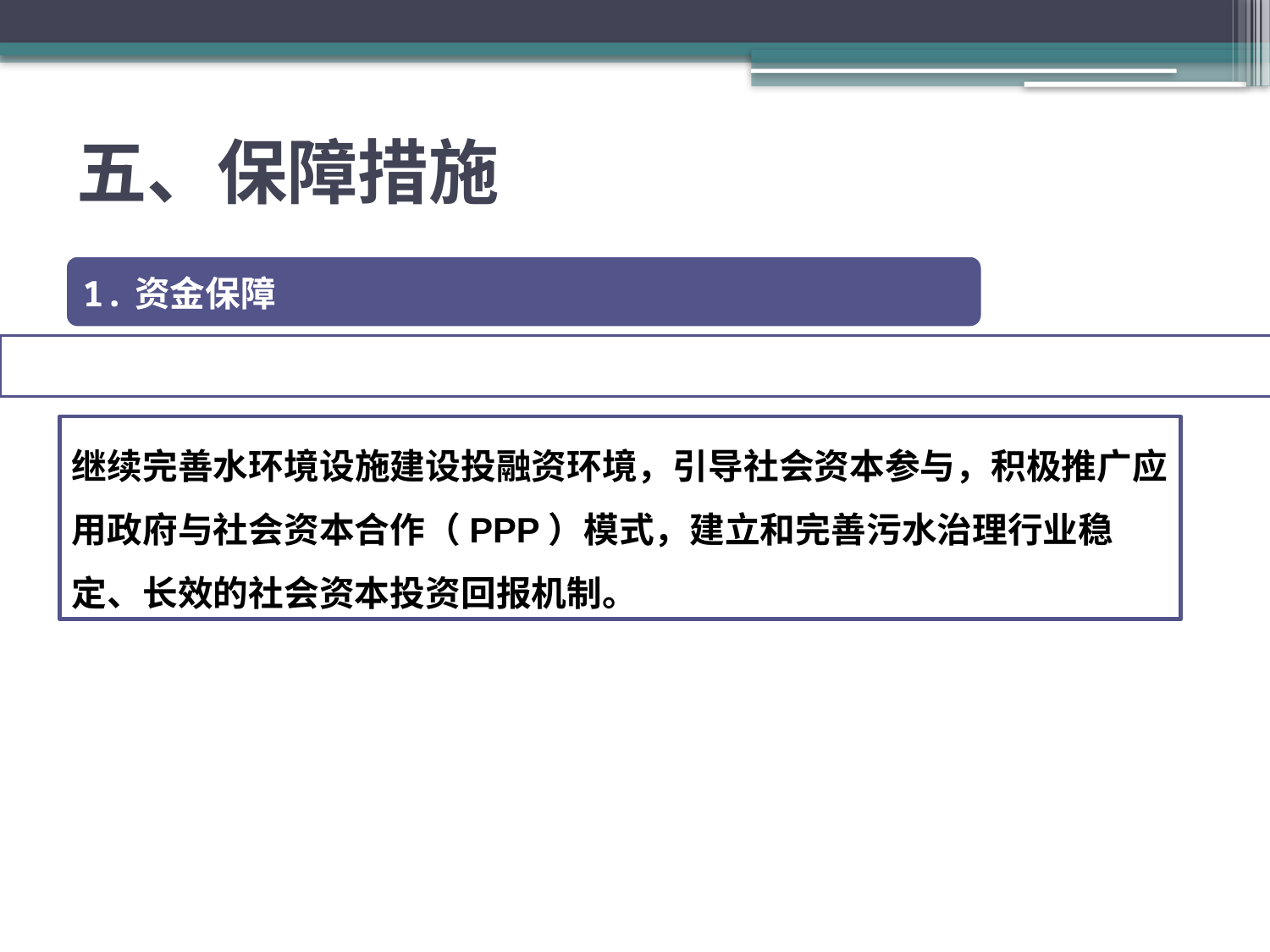

# 五、保障措施
1.资金保障
继续完善水环境设施建设投融资环境，引导社会资本参与，积极推广应用政府与社会资本合作（PPP）模式，建立和完善污水治理行业稳定、长效的社会资本投资回报机制。